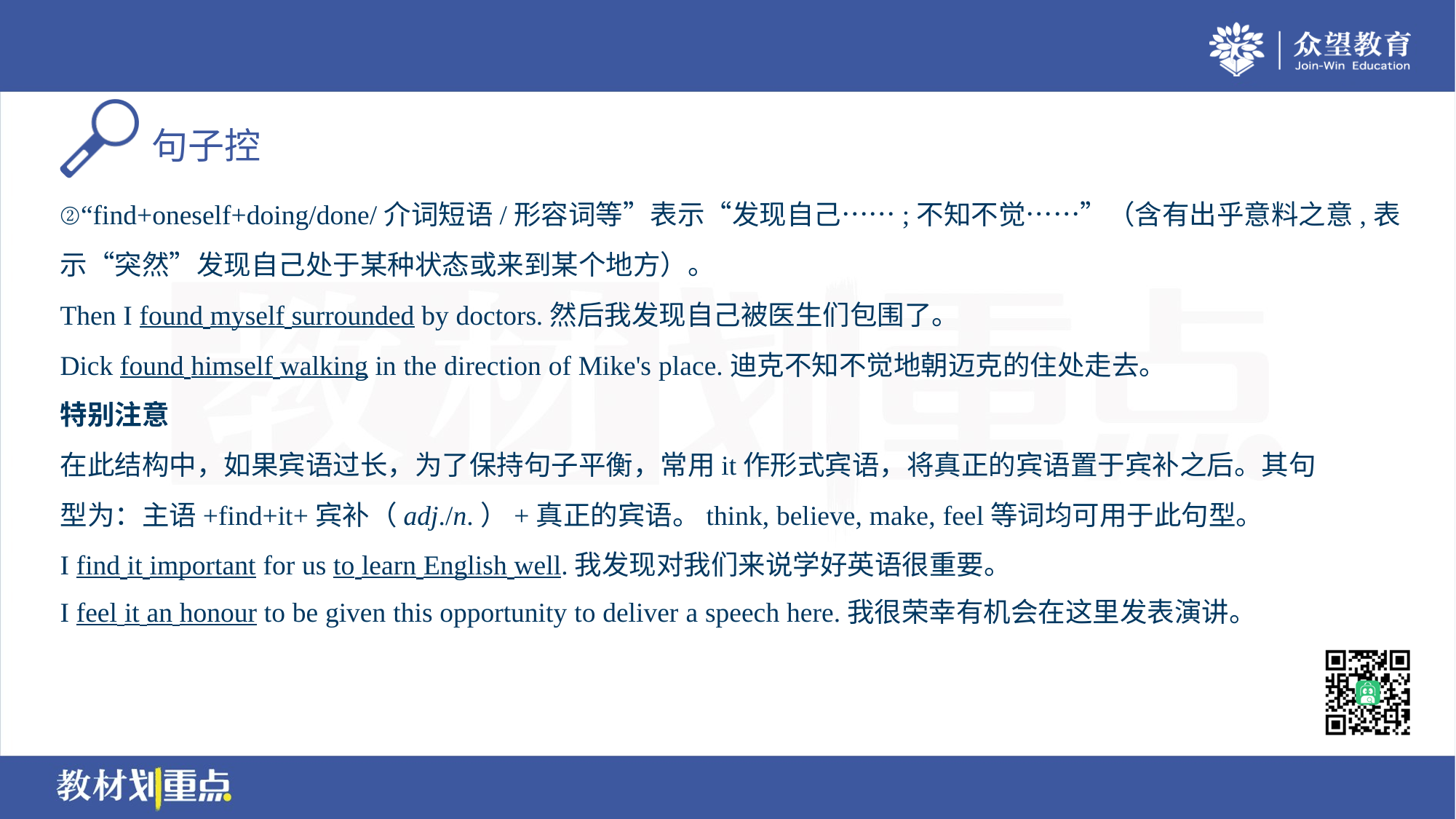

②“find+oneself+doing/done/介词短语/形容词等”表示“发现自己……;不知不觉……”（含有出乎意料之意,表
示“突然”发现自己处于某种状态或来到某个地方）。
Then I found myself surrounded by doctors.然后我发现自己被医生们包围了。
Dick found himself walking in the direction of Mike's place.迪克不知不觉地朝迈克的住处走去。
特别注意
在此结构中，如果宾语过长，为了保持句子平衡，常用it作形式宾语，将真正的宾语置于宾补之后。其句
型为：主语+find+it+宾补（adj./n.）+真正的宾语。think, believe, make, feel等词均可用于此句型。
I find it important for us to learn English well.我发现对我们来说学好英语很重要。
I feel it an honour to be given this opportunity to deliver a speech here.我很荣幸有机会在这里发表演讲。